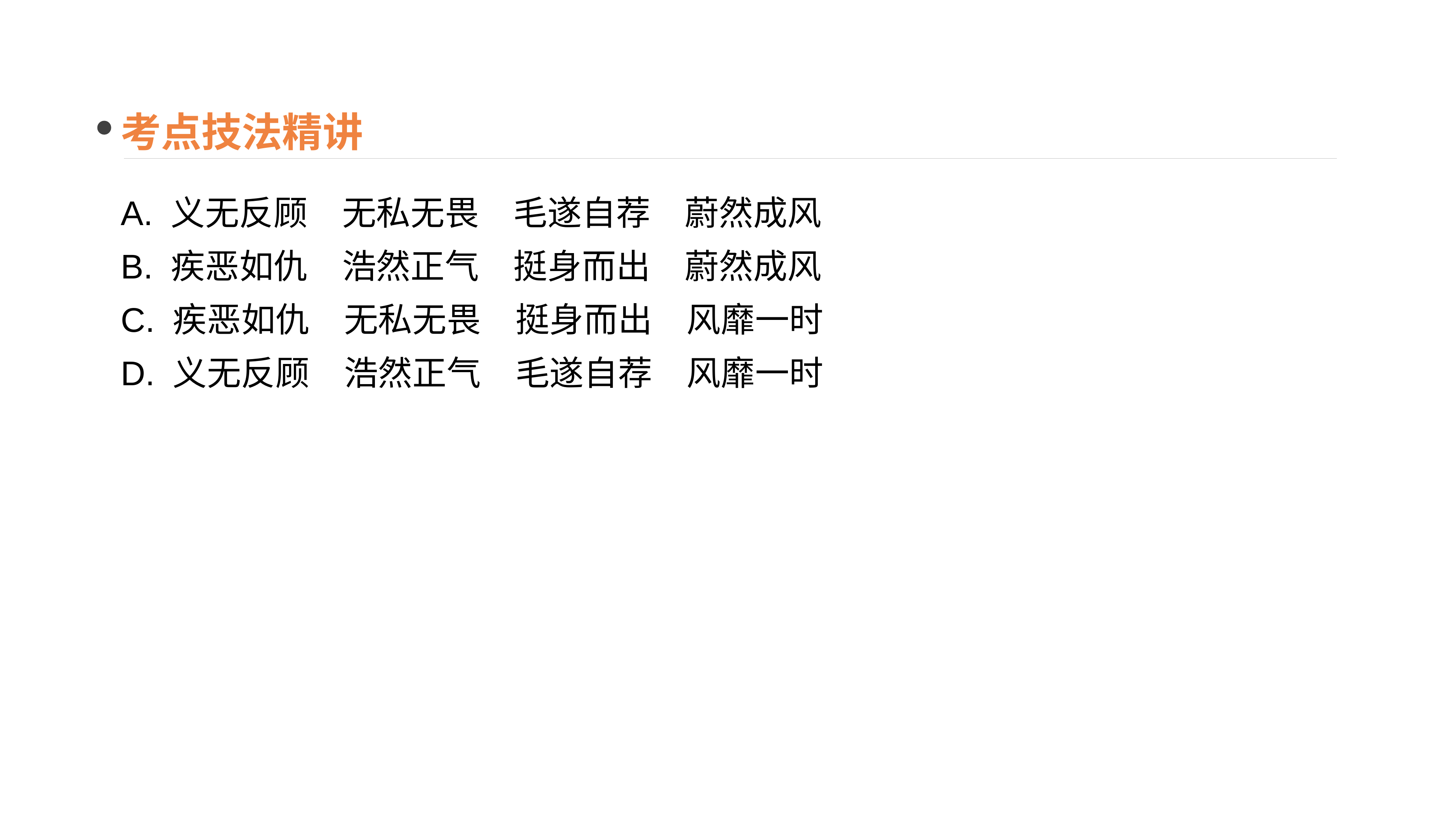

考点技法精讲

A. 义无反顾　无私无畏　毛遂自荐　蔚然成风
B. 疾恶如仇　浩然正气　挺身而出　蔚然成风
C. 疾恶如仇　无私无畏　挺身而出　风靡一时
D. 义无反顾　浩然正气　毛遂自荐　风靡一时